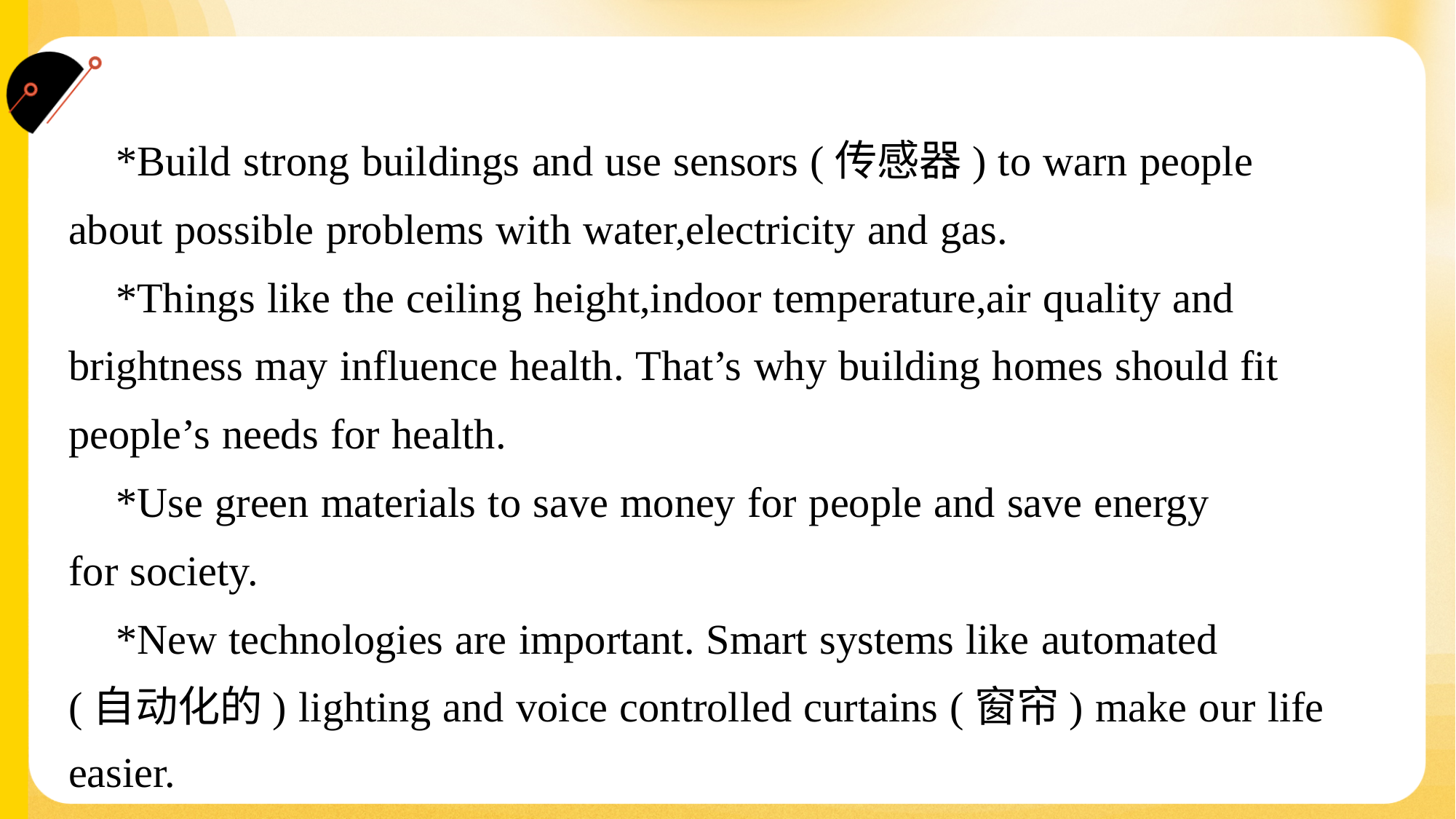

*Build strong buildings and use sensors (传感器) to warn people
about possible problems with water,electricity and gas.
    *Things like the ceiling height,indoor temperature,air quality and
brightness may influence health. That’s why building homes should fit
people’s needs for health.
    *Use green materials to save money for people and save energy
for society.
    *New technologies are important. Smart systems like automated
(自动化的) lighting and voice controlled curtains (窗帘) make our life
easier.#1.2.4